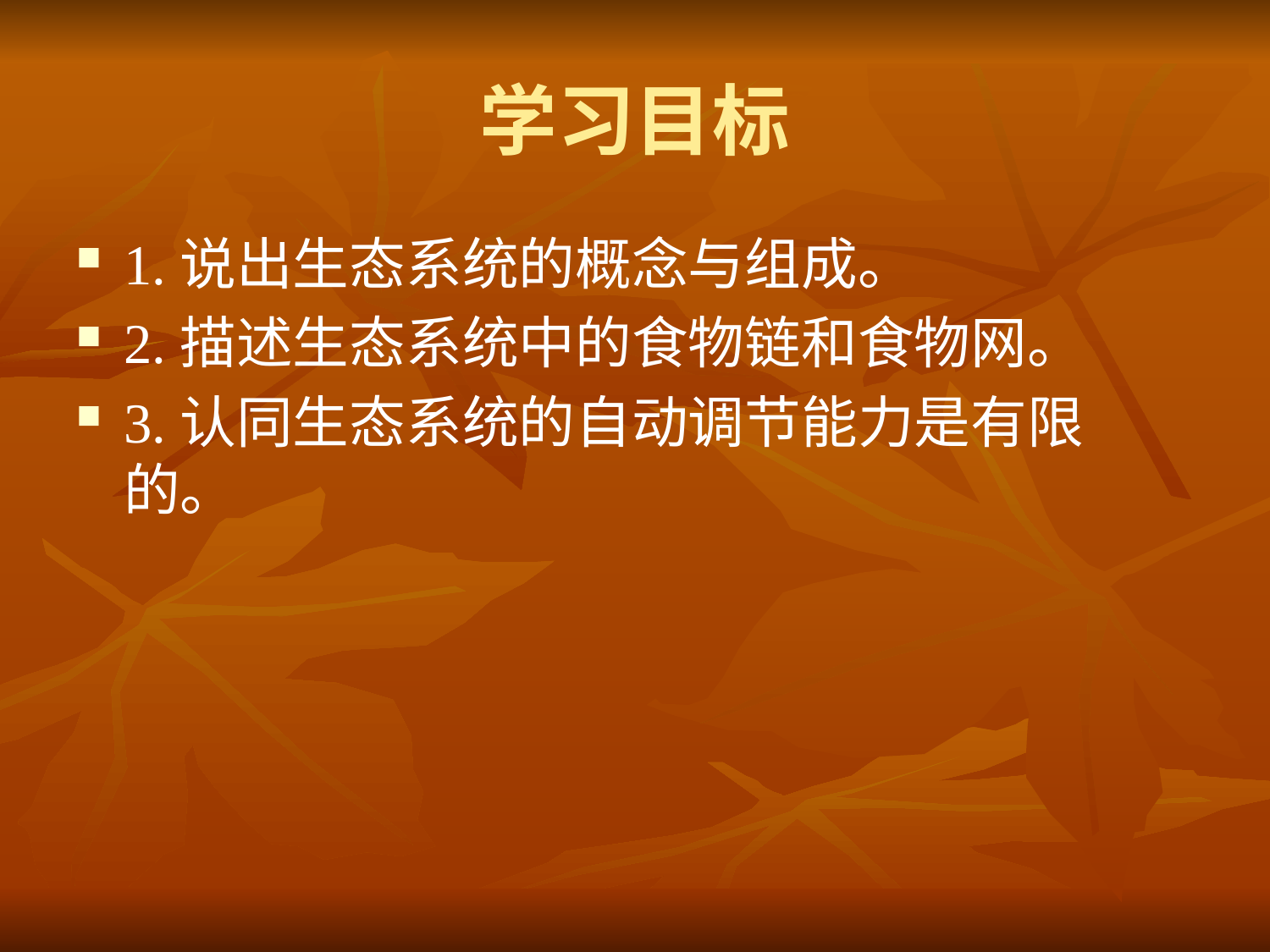

# 学习目标
1.说出生态系统的概念与组成。
2.描述生态系统中的食物链和食物网。
3.认同生态系统的自动调节能力是有限的。